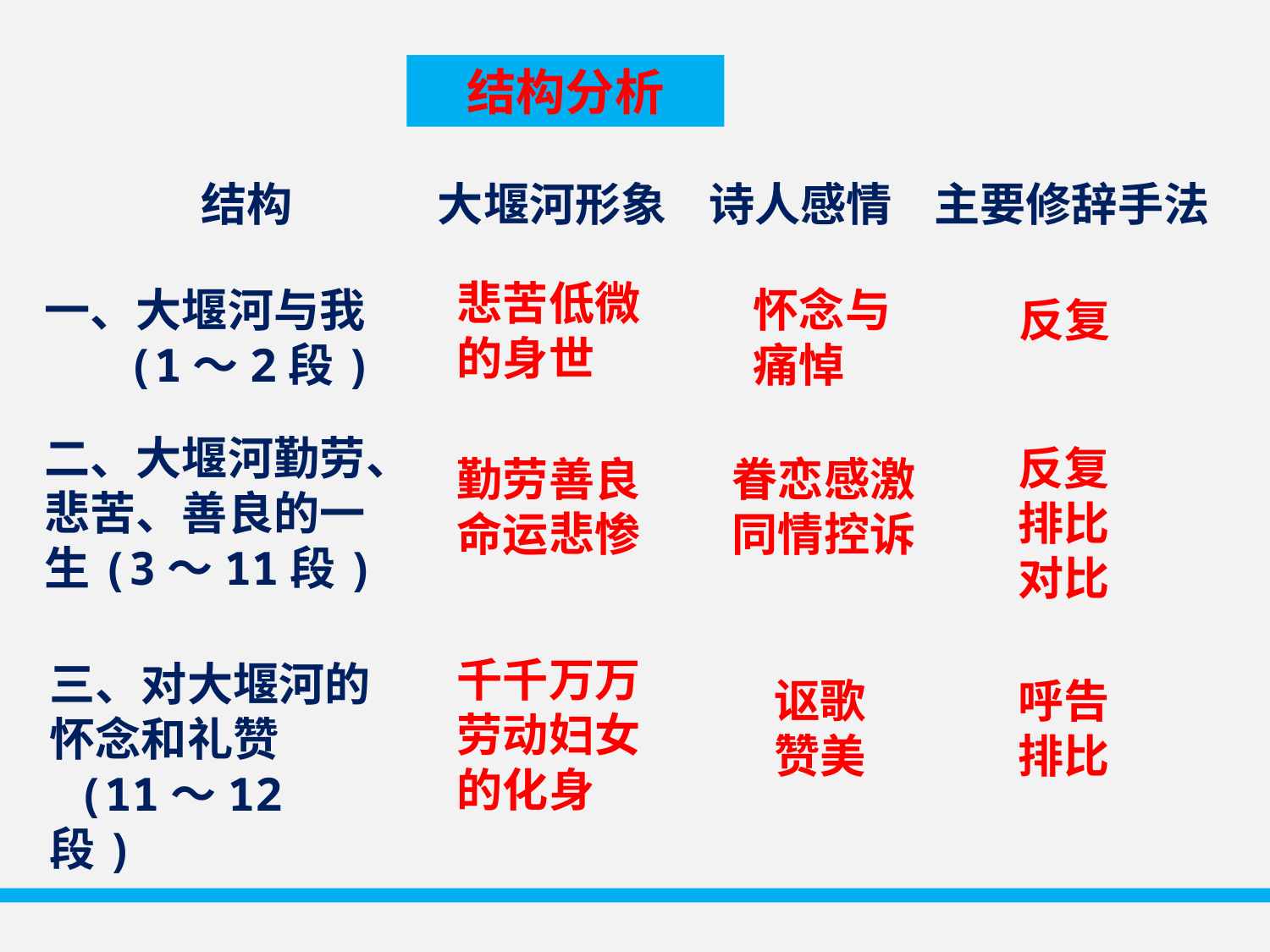

结构分析
      结构              大堰河形象    诗人感情    主要修辞手法
悲苦低微
的身世
一、大堰河与我
   (1～2段)
怀念与痛悼
反复
二、大堰河勤劳、悲苦、善良的一生(3～11段)
反复
排比
对比
勤劳善良
命运悲惨
眷恋感激
同情控诉
千千万万
劳动妇女
的化身
三、对大堰河的怀念和礼赞
 (11～12段)
讴歌
赞美
呼告
排比